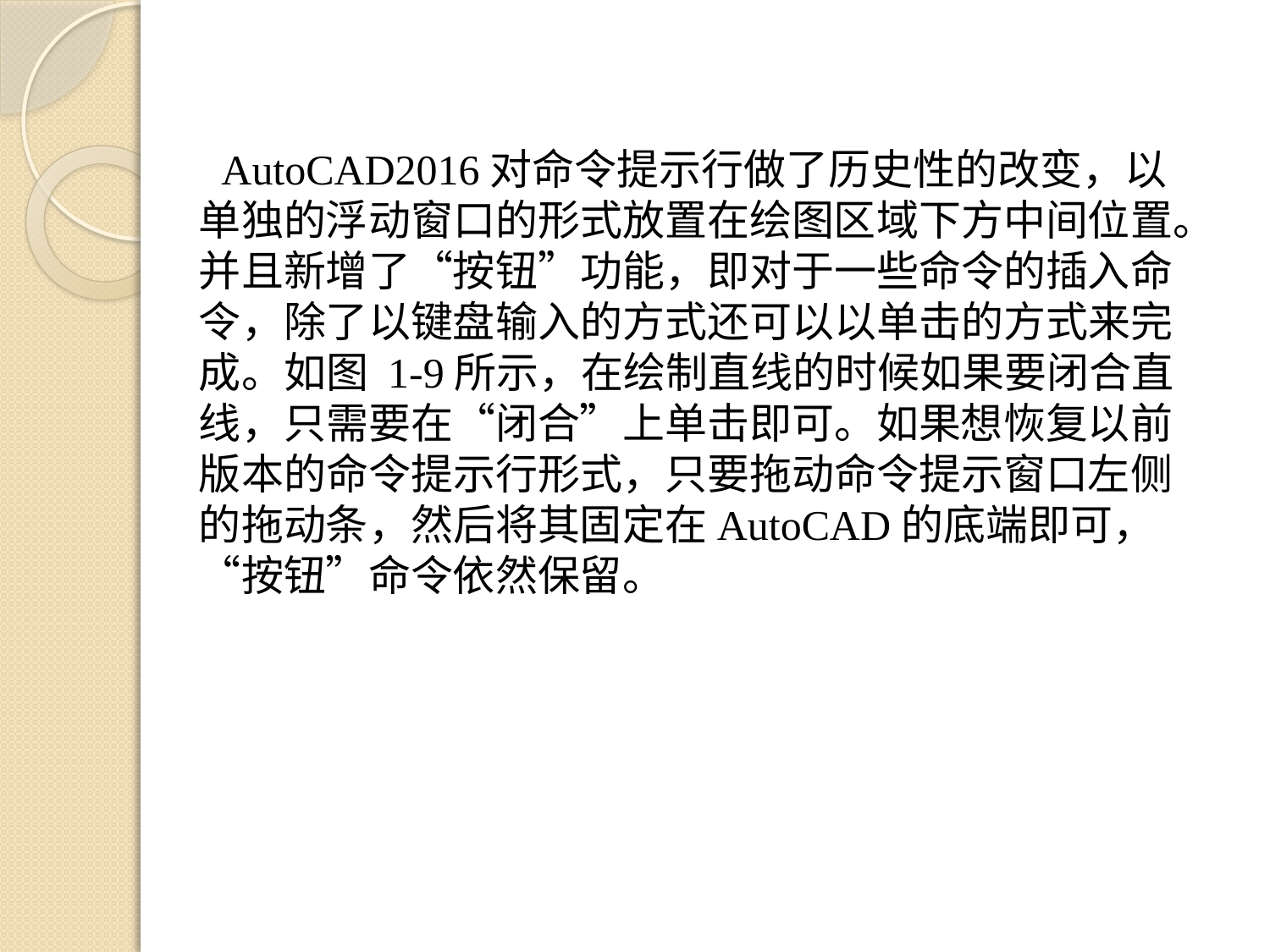

#
  AutoCAD2016对命令提示行做了历史性的改变，以单独的浮动窗口的形式放置在绘图区域下方中间位置。并且新增了“按钮”功能，即对于一些命令的插入命令，除了以键盘输入的方式还可以以单击的方式来完成。如图 1-9所示，在绘制直线的时候如果要闭合直线，只需要在“闭合”上单击即可。如果想恢复以前版本的命令提示行形式，只要拖动命令提示窗口左侧的拖动条，然后将其固定在AutoCAD的底端即可，“按钮”命令依然保留。